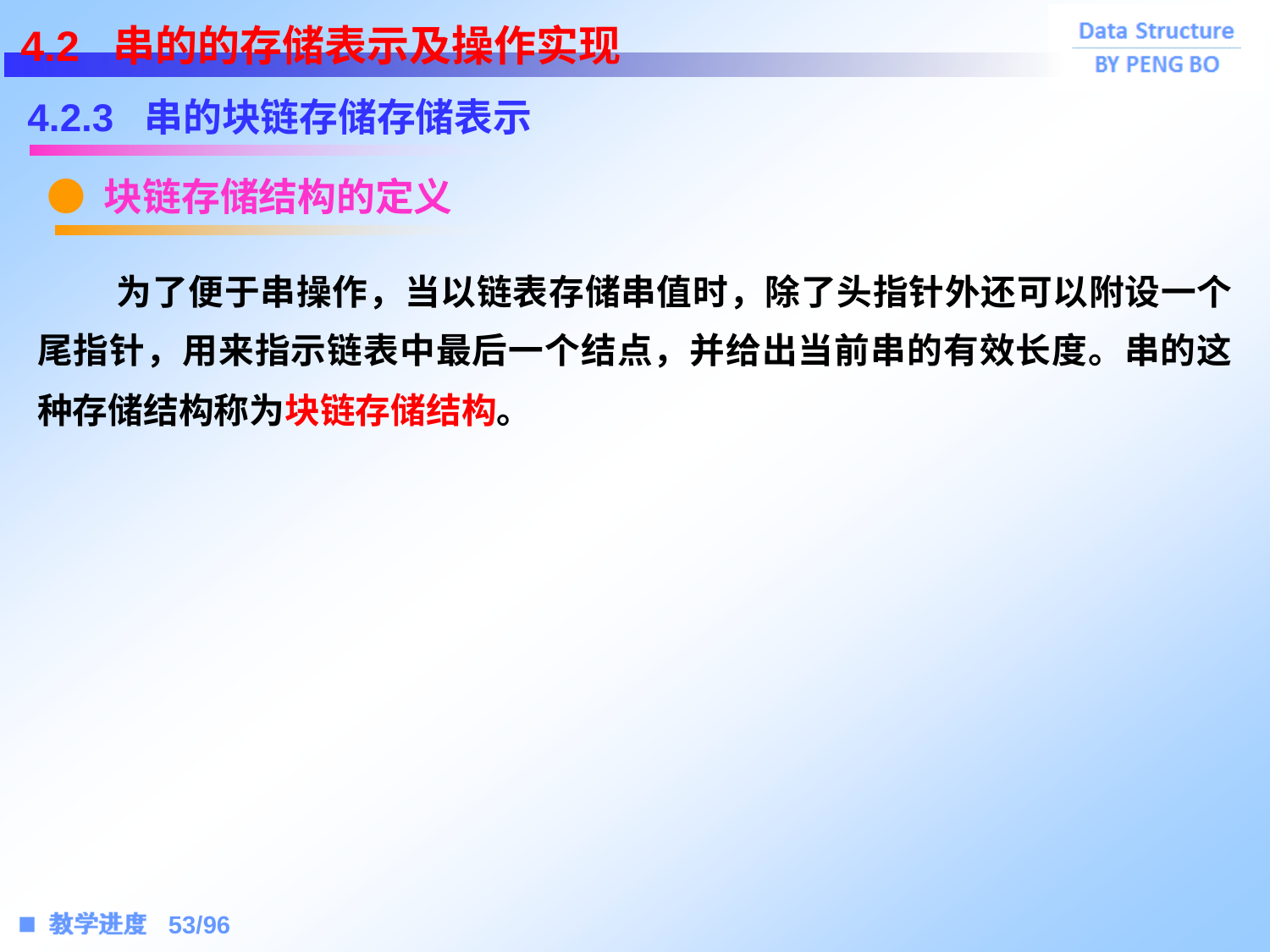

4.2  串的的存储表示及操作实现

4.2.3  串的块链存储存储表示

● 块链存储结构的定义

        为了便于串操作，当以链表存储串值时，除了头指针外还可以附设一个尾指针，用来指示链表中最后一个结点，并给出当前串的有效长度。串的这种存储结构称为块链存储结构。